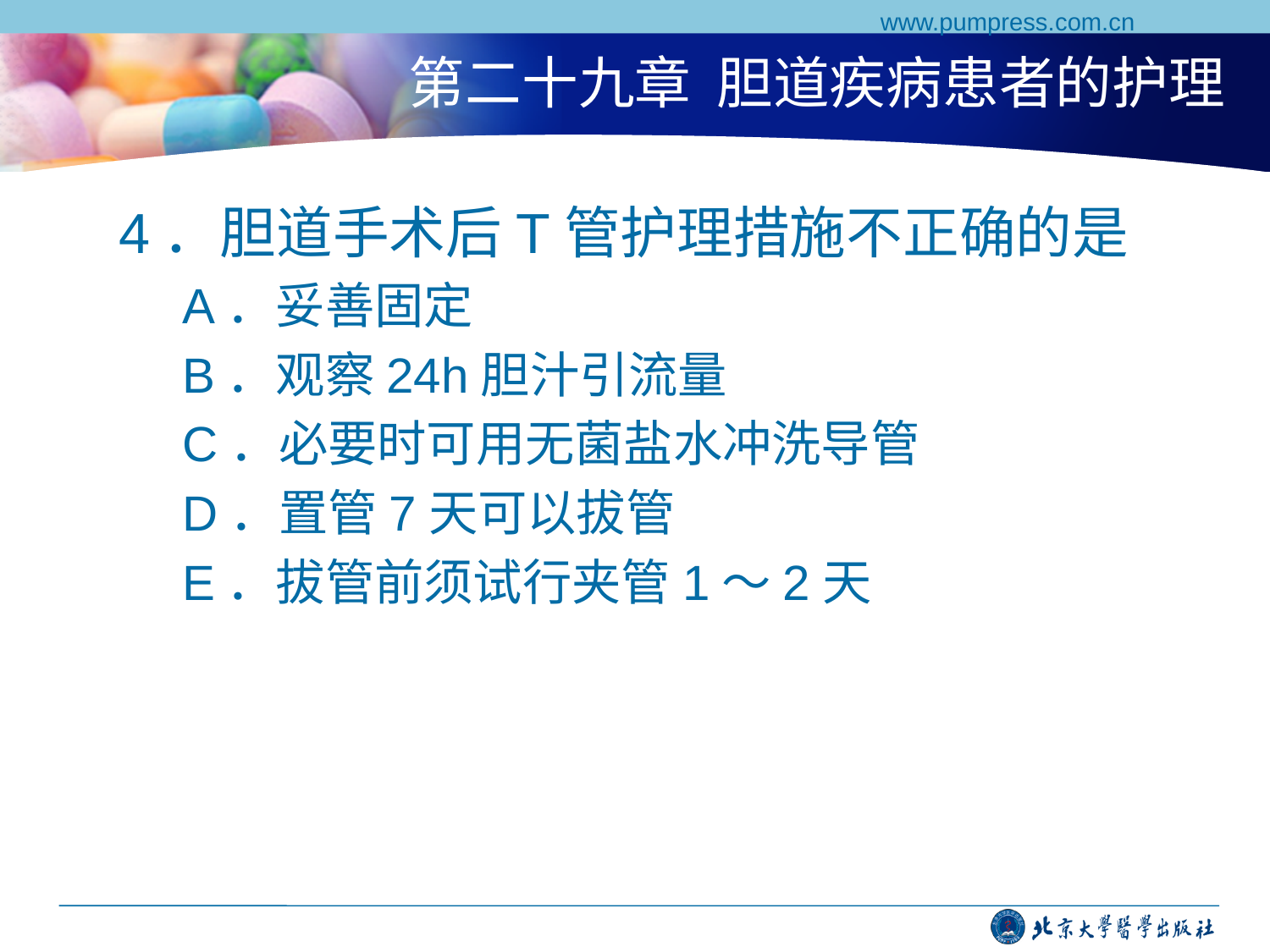

www.pumpress.com.cn
# 第二十九章  胆道疾病患者的护理
4．胆道手术后T管护理措施不正确的是
A．妥善固定
B．观察24h胆汁引流量
C．必要时可用无菌盐水冲洗导管
D．置管7天可以拔管
E．拔管前须试行夹管1～2天